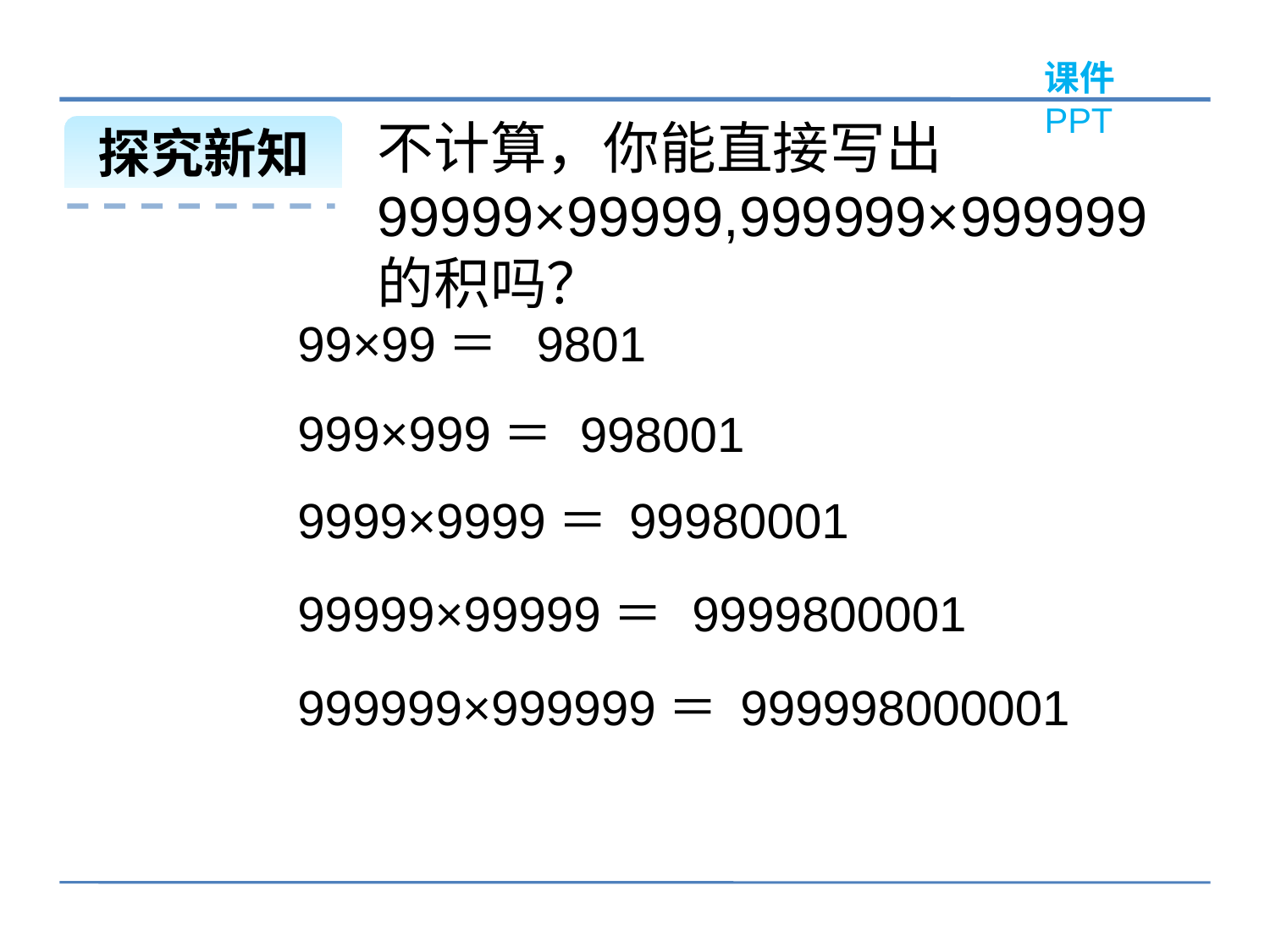

课件PPT
不计算，你能直接写出99999×99999,999999×999999的积吗？
探究新知

99×99＝
9801
999×999＝
998001
9999×9999＝
99980001
99999×99999＝
9999800001
999999×999999＝
999998000001